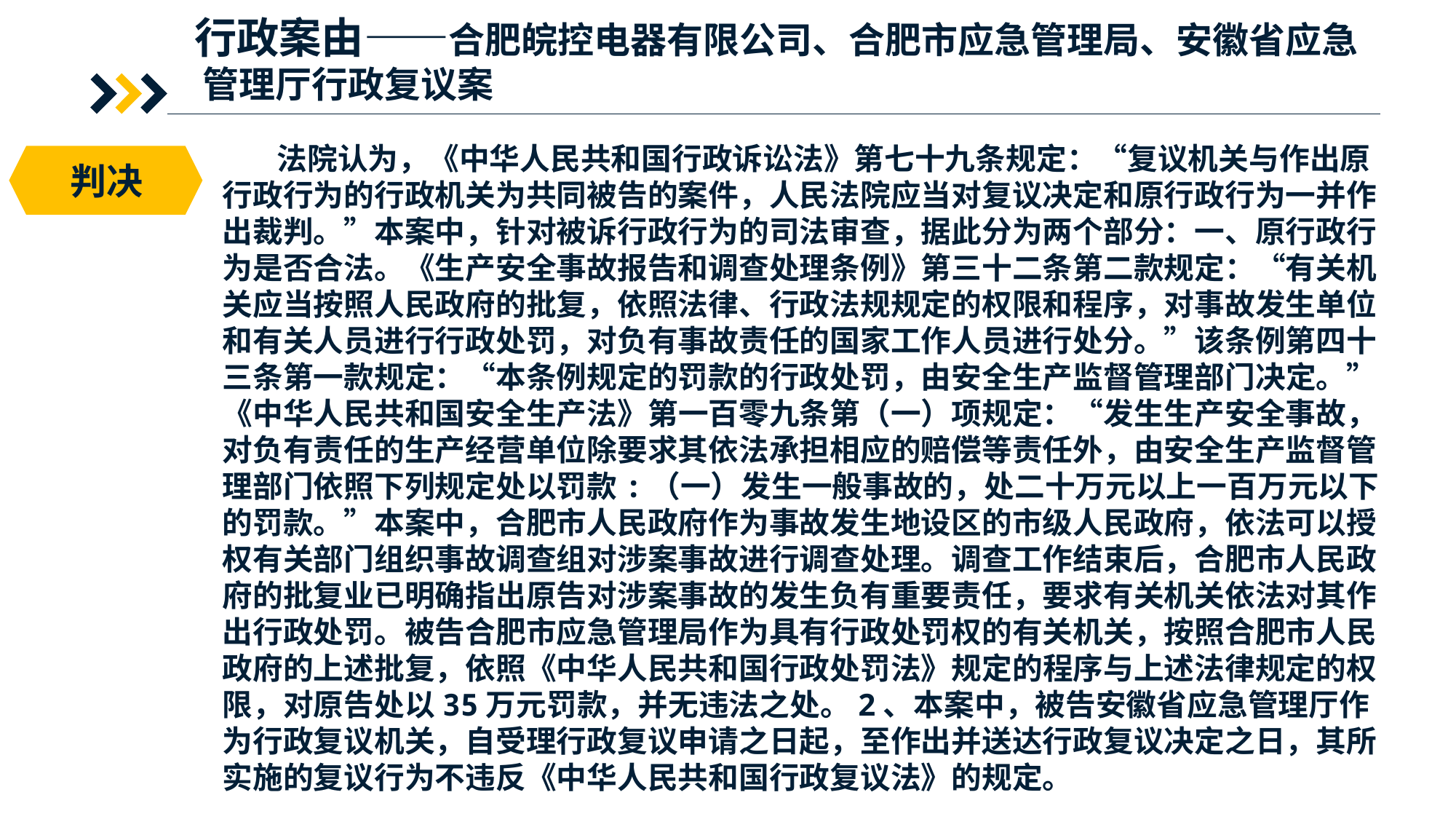

行政案由——合肥皖控电器有限公司、合肥市应急管理局、安徽省应急    管理厅行政复议案

法院认为，《中华人民共和国行政诉讼法》第七十九条规定：“复议机关与作出原行政行为的行政机关为共同被告的案件，人民法院应当对复议决定和原行政行为一并作出裁判。”本案中，针对被诉行政行为的司法审查，据此分为两个部分：一、原行政行为是否合法。《生产安全事故报告和调查处理条例》第三十二条第二款规定：“有关机关应当按照人民政府的批复，依照法律、行政法规规定的权限和程序，对事故发生单位和有关人员进行行政处罚，对负有事故责任的国家工作人员进行处分。”该条例第四十三条第一款规定：“本条例规定的罚款的行政处罚，由安全生产监督管理部门决定。”《中华人民共和国安全生产法》第一百零九条第（一）项规定：“发生生产安全事故，对负有责任的生产经营单位除要求其依法承担相应的赔偿等责任外，由安全生产监督管理部门依照下列规定处以罚款:（一）发生一般事故的，处二十万元以上一百万元以下的罚款。”本案中，合肥市人民政府作为事故发生地设区的市级人民政府，依法可以授权有关部门组织事故调查组对涉案事故进行调查处理。调查工作结束后，合肥市人民政府的批复业已明确指出原告对涉案事故的发生负有重要责任，要求有关机关依法对其作出行政处罚。被告合肥市应急管理局作为具有行政处罚权的有关机关，按照合肥市人民政府的上述批复，依照《中华人民共和国行政处罚法》规定的程序与上述法律规定的权限，对原告处以35万元罚款，并无违法之处。2、本案中，被告安徽省应急管理厅作为行政复议机关，自受理行政复议申请之日起，至作出并送达行政复议决定之日，其所实施的复议行为不违反《中华人民共和国行政复议法》的规定。

判决